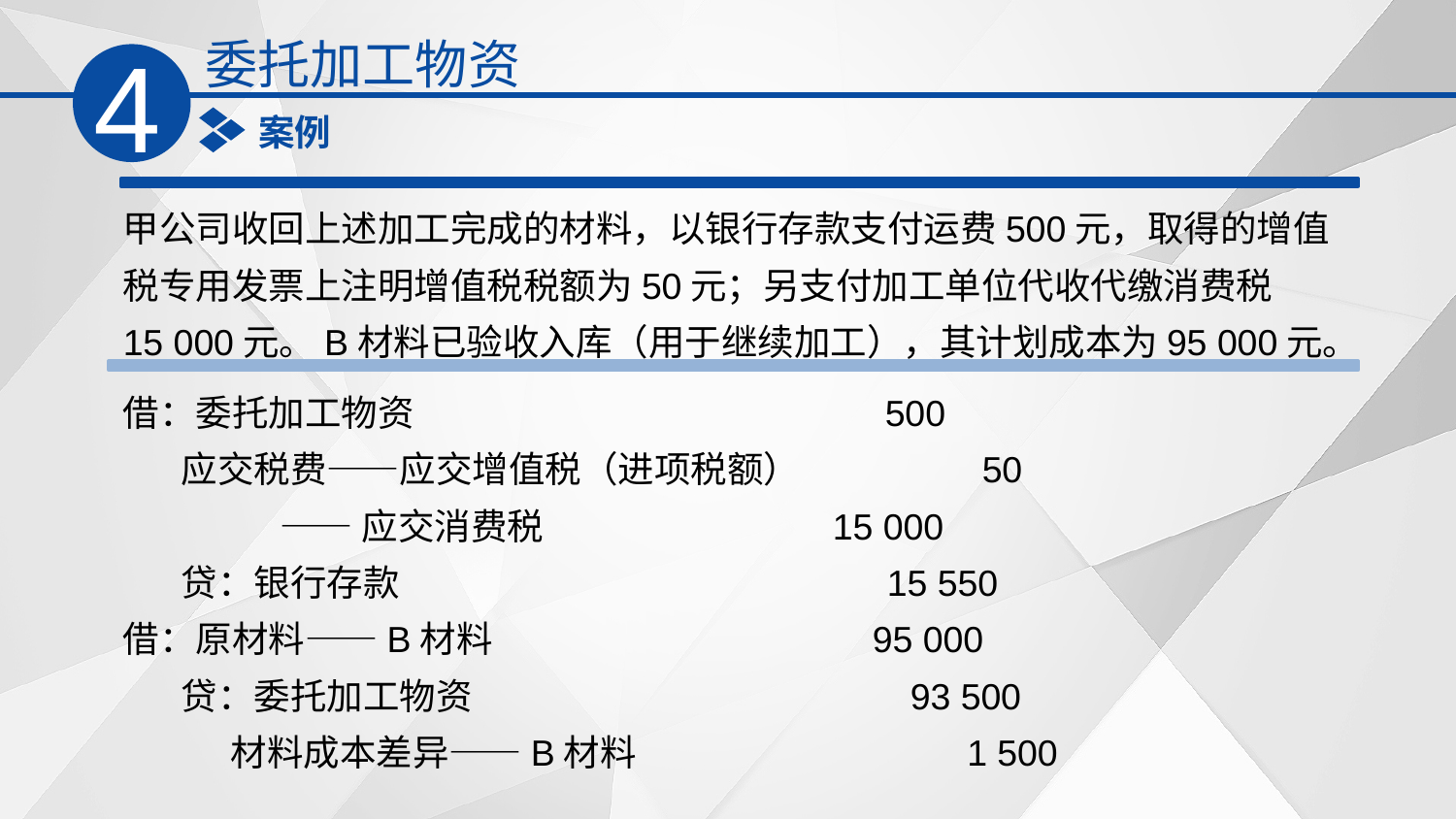

委托加工物资
4

案例

甲公司收回上述加工完成的材料，以银行存款支付运费500元，取得的增值税专用发票上注明增值税税额为50元；另支付加工单位代收代缴消费税
15 000元。B材料已验收入库（用于继续加工），其计划成本为95 000元。

借：委托加工物资                                                        500
      应交税费——应交增值税（进项税额）                     50
                   ——应交消费税                                  15 000
      贷：银行存款                                                          15 550
借：原材料——B材料                                             95 000
      贷：委托加工物资                                                    93 500
            材料成本差异——B材料                                       1 500